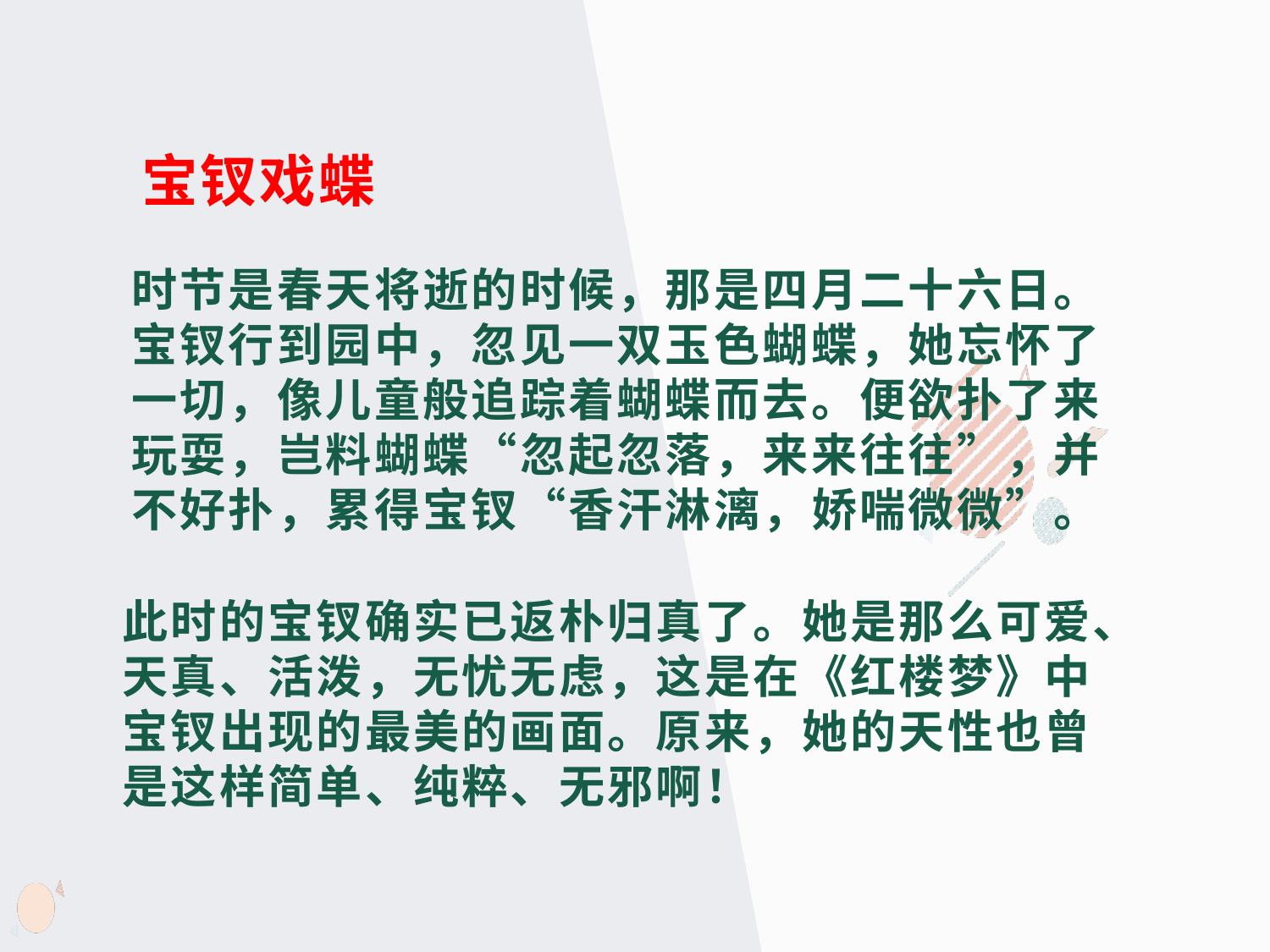

宝钗戏蝶
时节是春天将逝的时候，那是四月二十六日。宝钗行到园中，忽见一双玉色蝴蝶，她忘怀了一切，像儿童般追踪着蝴蝶而去。便欲扑了来玩耍，岂料蝴蝶“忽起忽落，来来往往”，并不好扑，累得宝钗“香汗淋漓，娇喘微微”。
此时的宝钗确实已返朴归真了。她是那么可爱、天真、活泼，无忧无虑，这是在《红楼梦》中宝钗出现的最美的画面。原来，她的天性也曾是这样简单、纯粹、无邪啊！